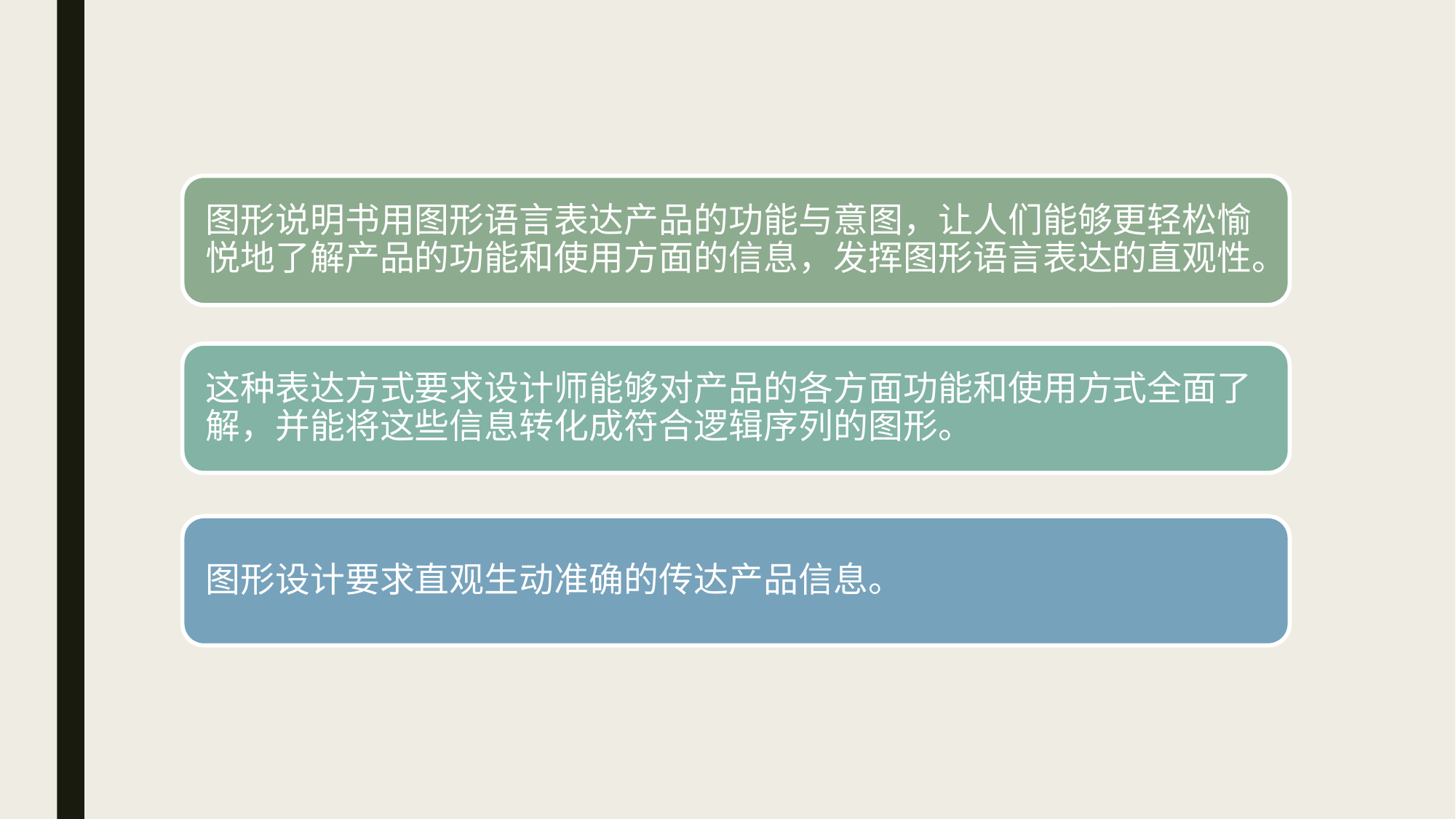

图形说明书用图形语言表达产品的功能与意图，让人们能够更轻松愉悦地了解产品的功能和使用方面的信息，发挥图形语言表达的直观性。
这种表达方式要求设计师能够对产品的各方面功能和使用方式全面了解，并能将这些信息转化成符合逻辑序列的图形。
图形设计要求直观生动准确的传达产品信息。